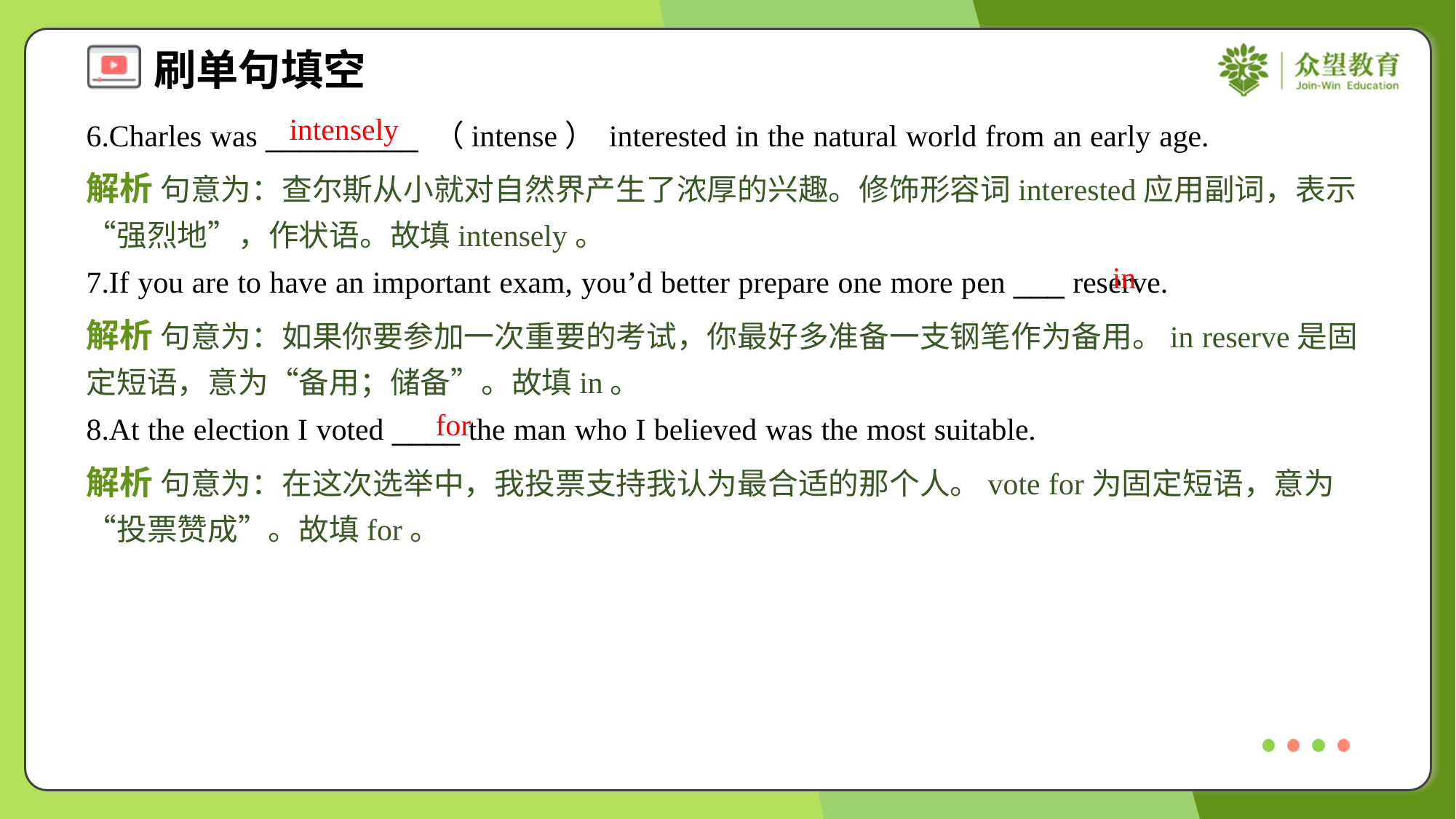

intensely
6.Charles was _________ （intense） interested in the natural world from an early age.
解析 句意为：查尔斯从小就对自然界产生了浓厚的兴趣。修饰形容词interested应用副词，表示“强烈地”，作状语。故填intensely。
in
7.If you are to have an important exam, you’d better prepare one more pen ___ reserve.
解析 句意为：如果你要参加一次重要的考试，你最好多准备一支钢笔作为备用。in reserve是固定短语，意为“备用；储备”。故填in。
for
8.At the election I voted ____ the man who I believed was the most suitable.
解析 句意为：在这次选举中，我投票支持我认为最合适的那个人。vote for为固定短语，意为 “投票赞成”。故填for。